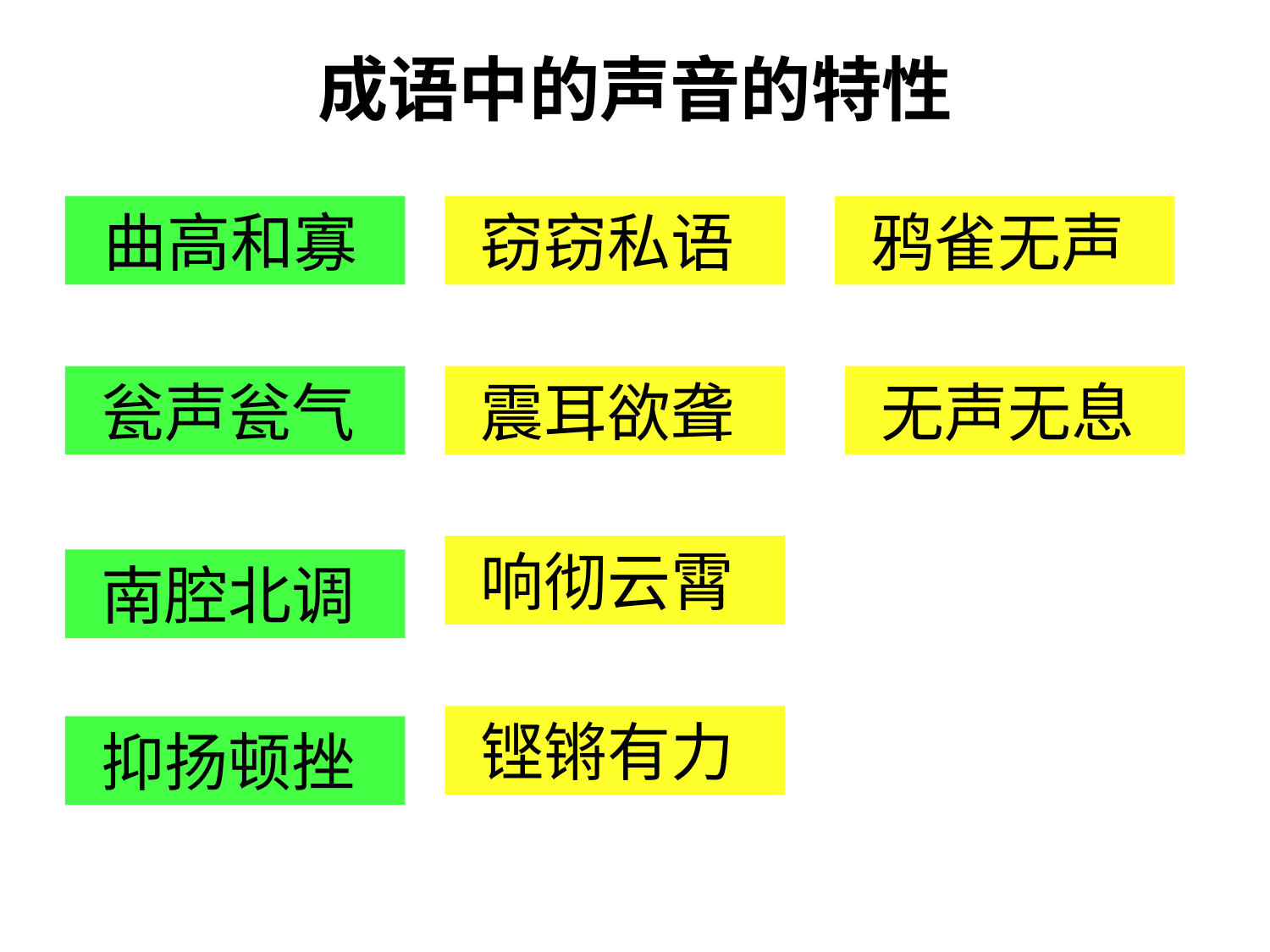

# 成语中的声音的特性
曲高和寡
窃窃私语
鸦雀无声
瓮声瓮气
震耳欲聋
无声无息
响彻云霄
南腔北调
铿锵有力
抑扬顿挫